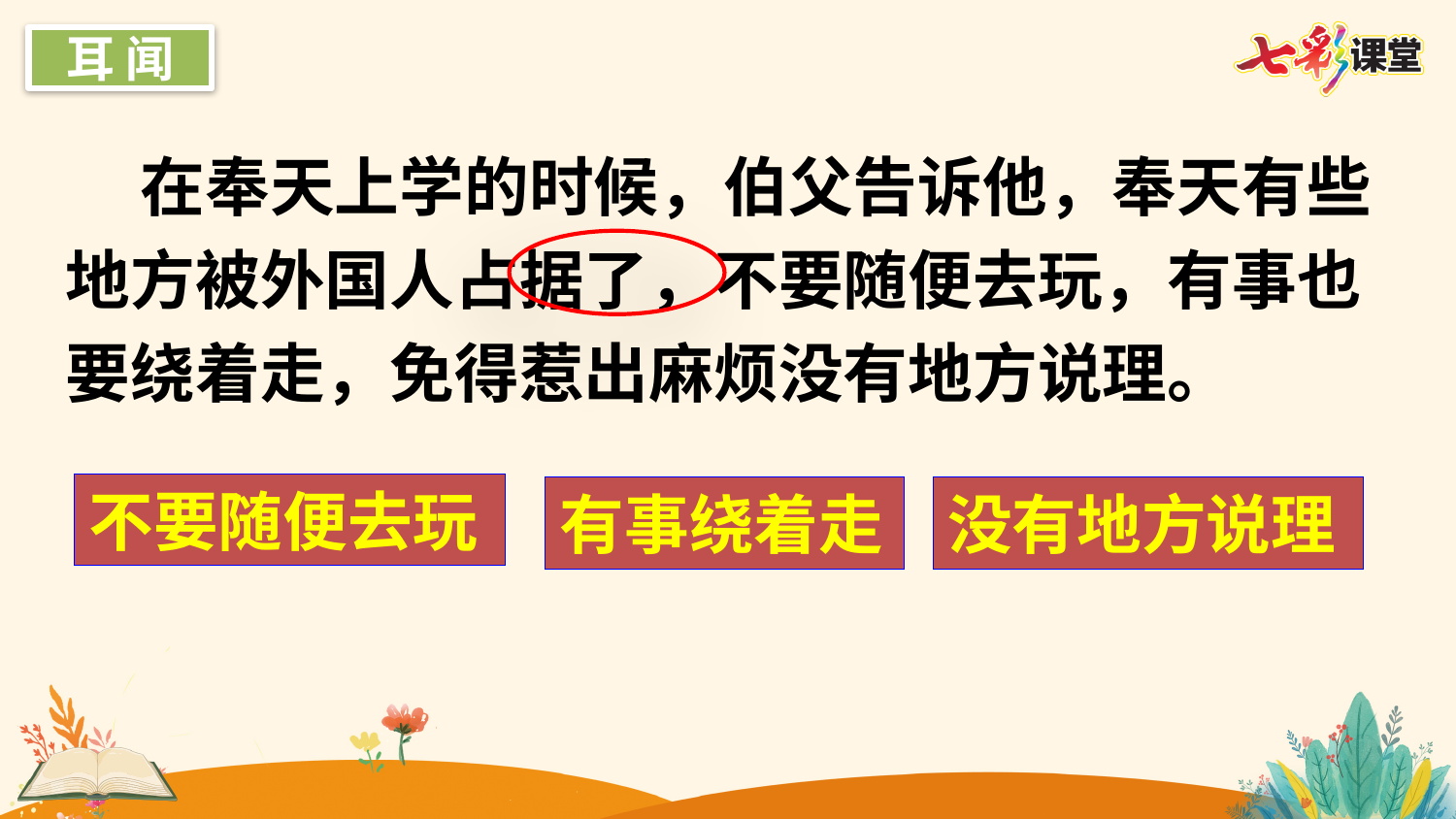

耳 闻
    在奉天上学的时候，伯父告诉他，奉天有些地方被外国人占据了，不要随便去玩，有事也要绕着走，免得惹出麻烦没有地方说理。

不要随便去玩
有事绕着走
没有地方说理